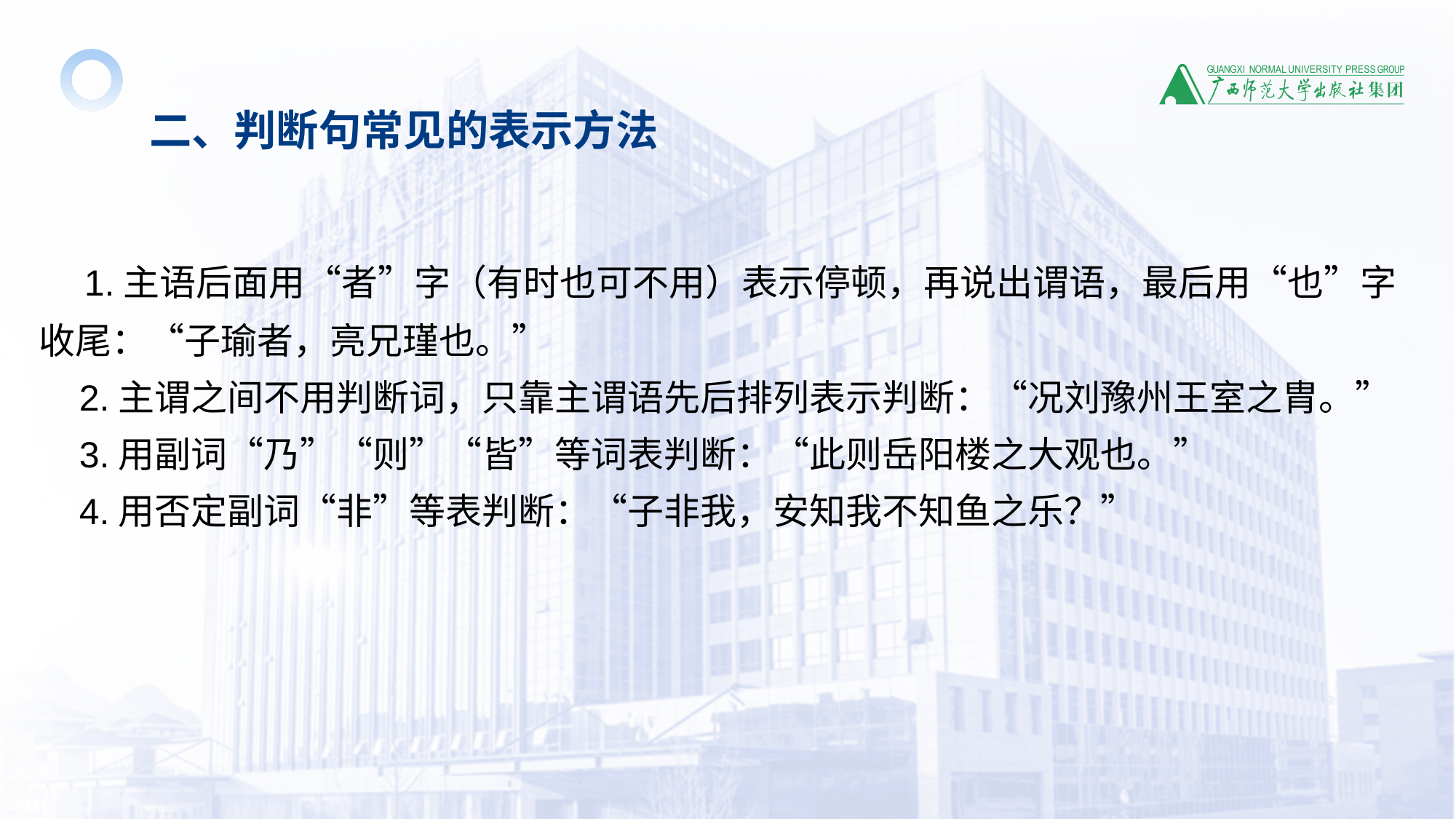

二、判断句常见的表示方法

    1.主语后面用“者”字（有时也可不用）表示停顿，再说出谓语，最后用“也”字收尾：“子瑜者，亮兄瑾也。”
    2.主谓之间不用判断词，只靠主谓语先后排列表示判断：“况刘豫州王室之胄。”
    3.用副词“乃”“则”“皆”等词表判断：“此则岳阳楼之大观也。”
    4.用否定副词“非”等表判断：“子非我，安知我不知鱼之乐？”